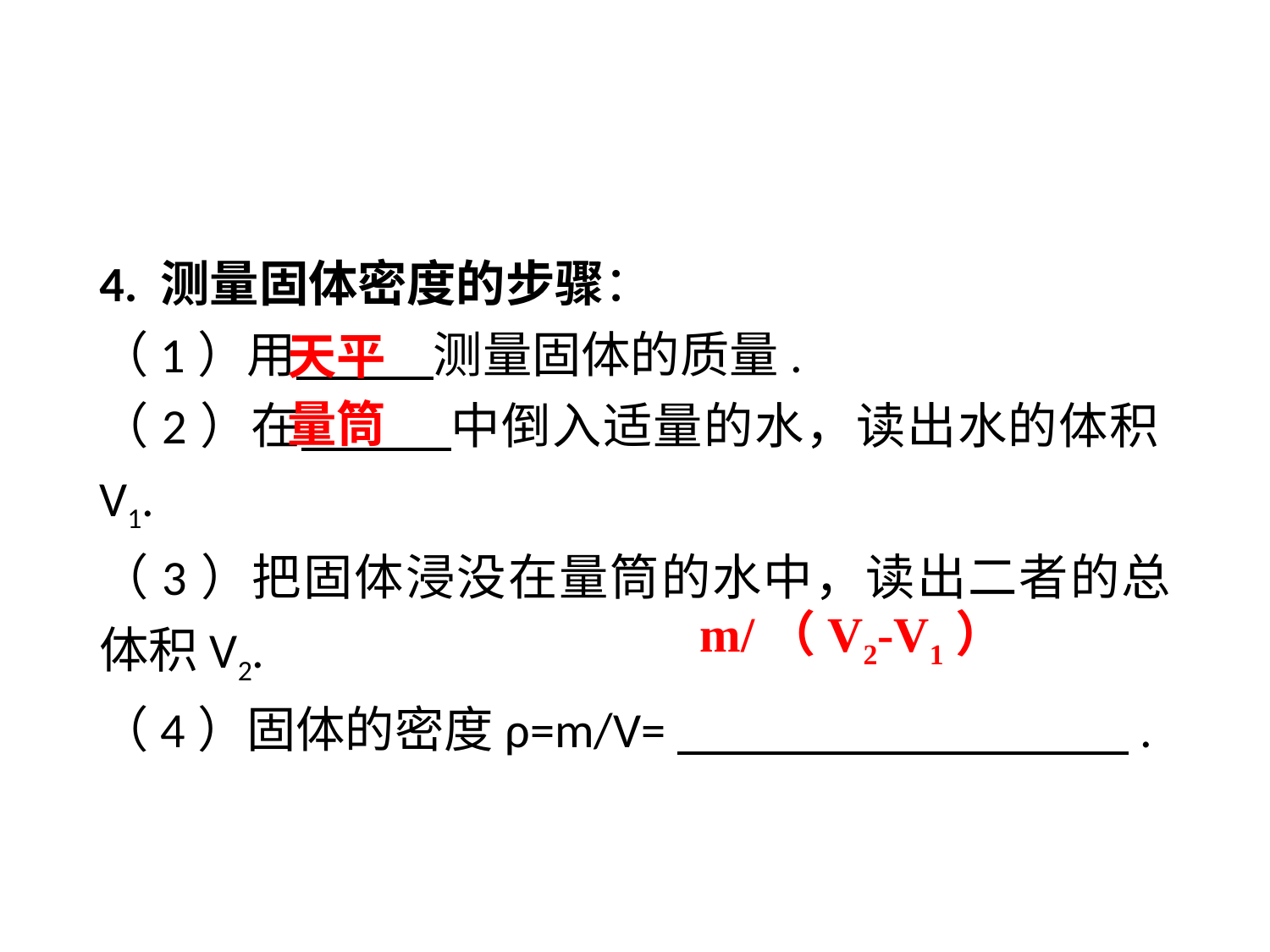

4. 测量固体密度的步骤：
（1）用　        测量固体的质量.
（2）在　        中倒入适量的水，读出水的体积V1.
（3）把固体浸没在量筒的水中，读出二者的总体积V2.
（4）固体的密度ρ=m/V=　                                　.
天平
量筒
m/（V2-V1）